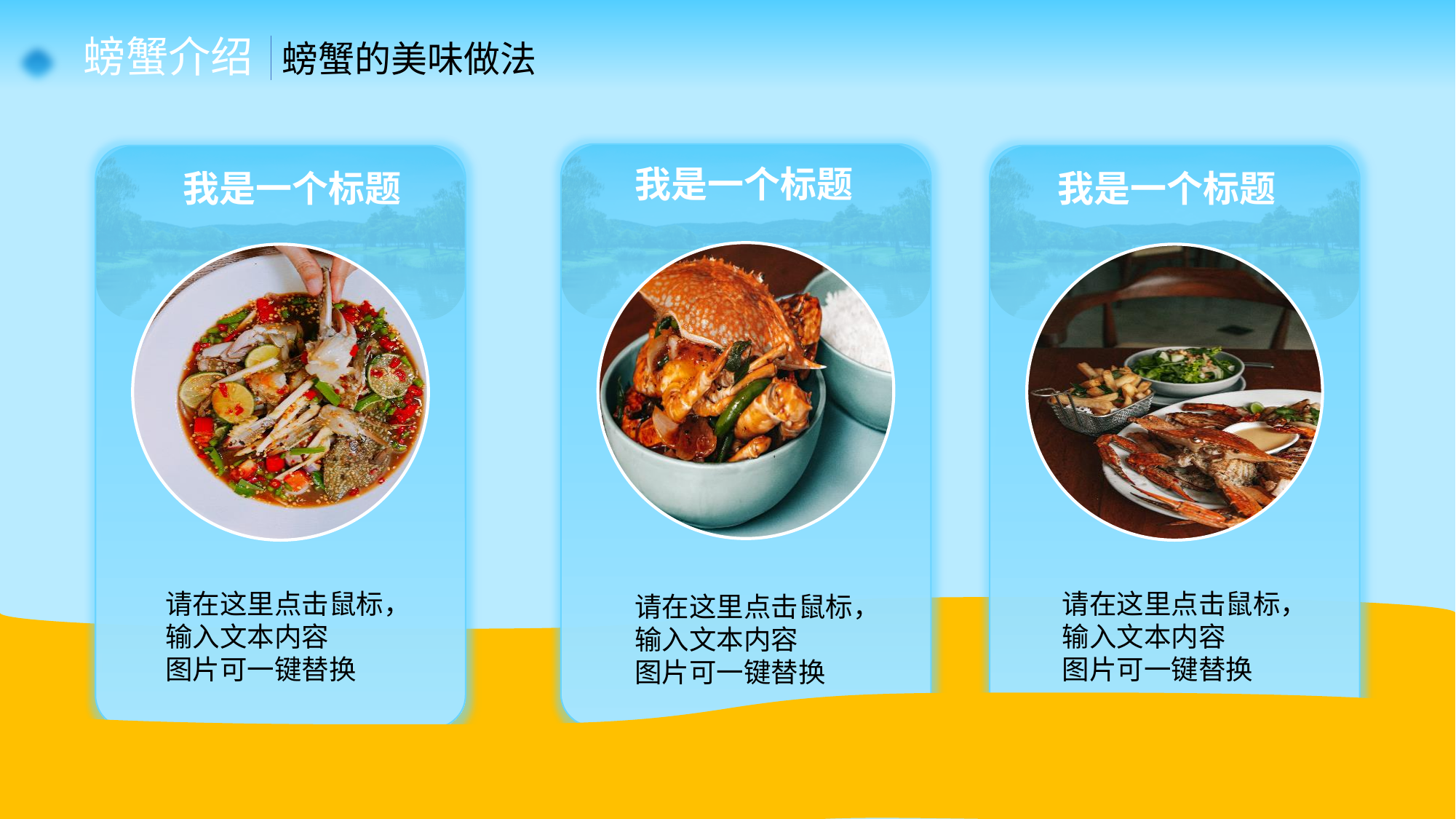

螃蟹介绍   螃蟹的美味做法

我是一个标题
我是一个标题
我是一个标题
请在这里点击鼠标，输入文本内容
图片可一键替换
请在这里点击鼠标，输入文本内容
图片可一键替换
请在这里点击鼠标，输入文本内容
图片可一键替换